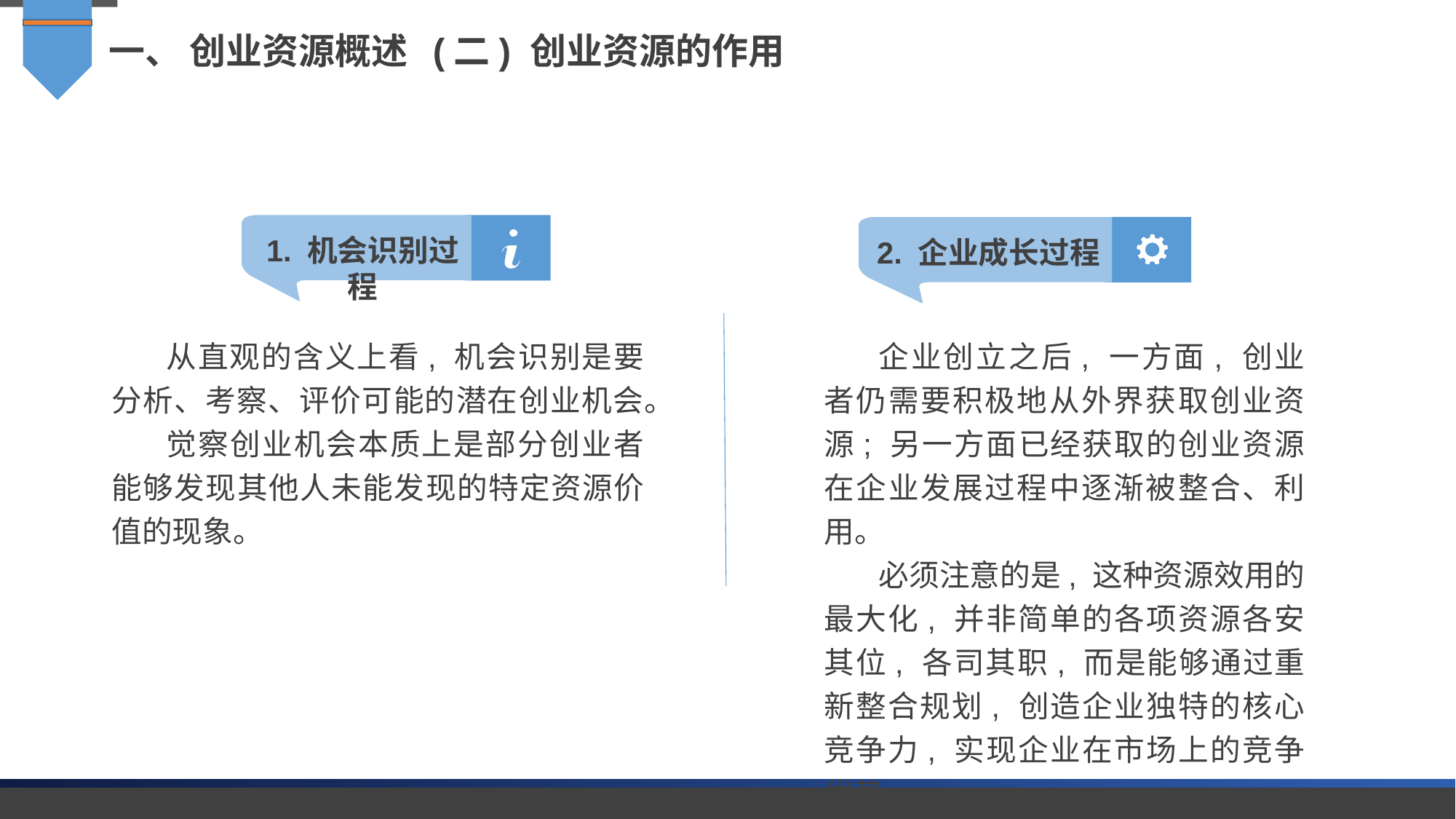

一、 创业资源概述  (二) 创业资源的作用

1. 机会识别过程

2. 企业成长过程

从直观的含义上看, 机会识别是要分析、考察、评价可能的潜在创业机会。
觉察创业机会本质上是部分创业者能够发现其他人未能发现的特定资源价值的现象。
企业创立之后, 一方面, 创业者仍需要积极地从外界获取创业资源; 另一方面已经获取的创业资源在企业发展过程中逐渐被整合、利用。
必须注意的是, 这种资源效用的最大化, 并非简单的各项资源各安其位, 各司其职, 而是能够通过重新整合规划, 创造企业独特的核心竞争力, 实现企业在市场上的竞争优势。